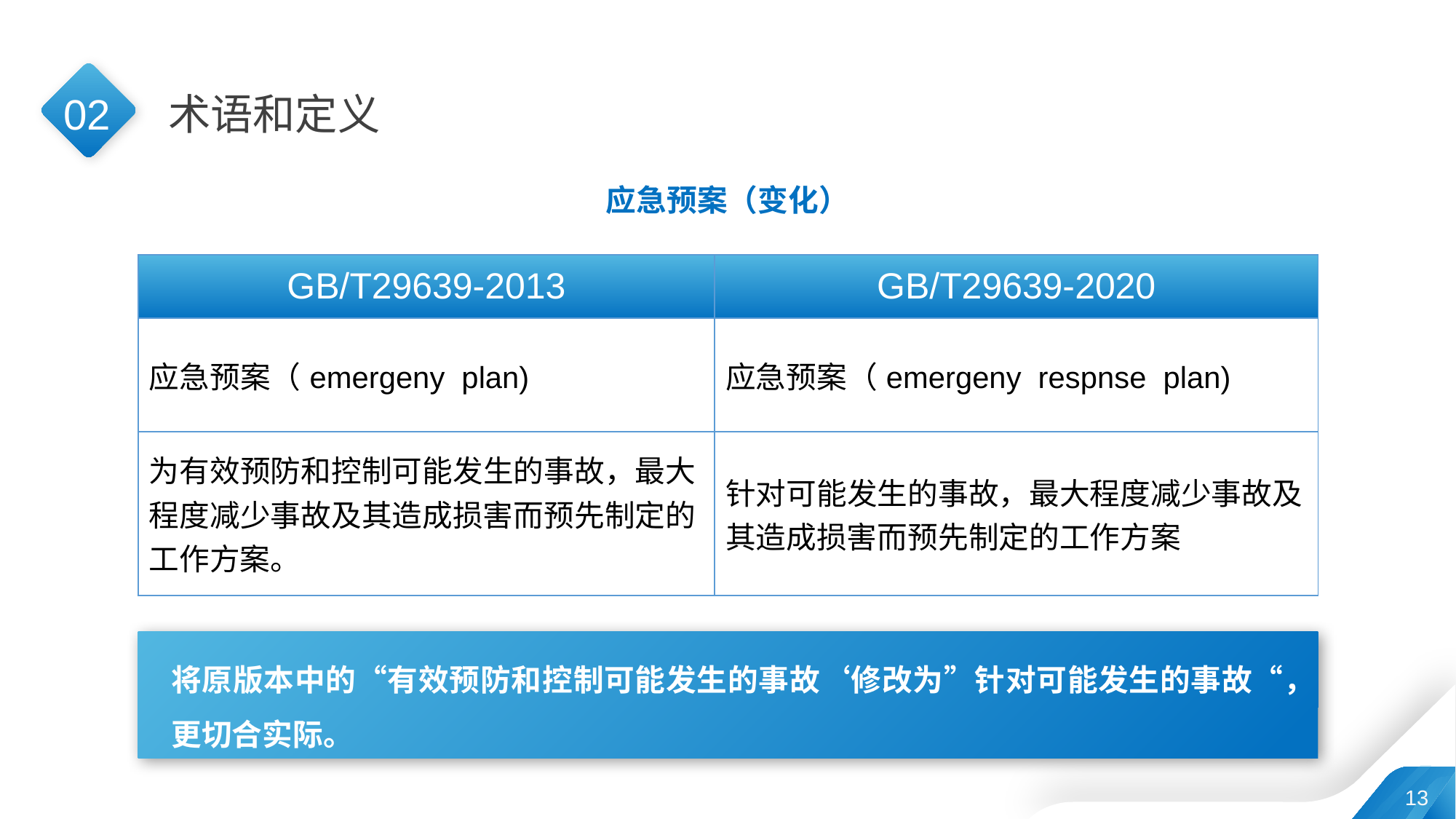

02
术语和定义
应急预案（变化）
| GB/T29639-2013 | GB/T29639-2020 |
| --- | --- |
| 应急预案（emergeny plan) | 应急预案（emergeny respnse plan) |
| 为有效预防和控制可能发生的事故，最大程度减少事故及其造成损害而预先制定的工作方案。 | 针对可能发生的事故，最大程度减少事故及其造成损害而预先制定的工作方案 |

将原版本中的“有效预防和控制可能发生的事故‘修改为”针对可能发生的事故“，更切合实际。